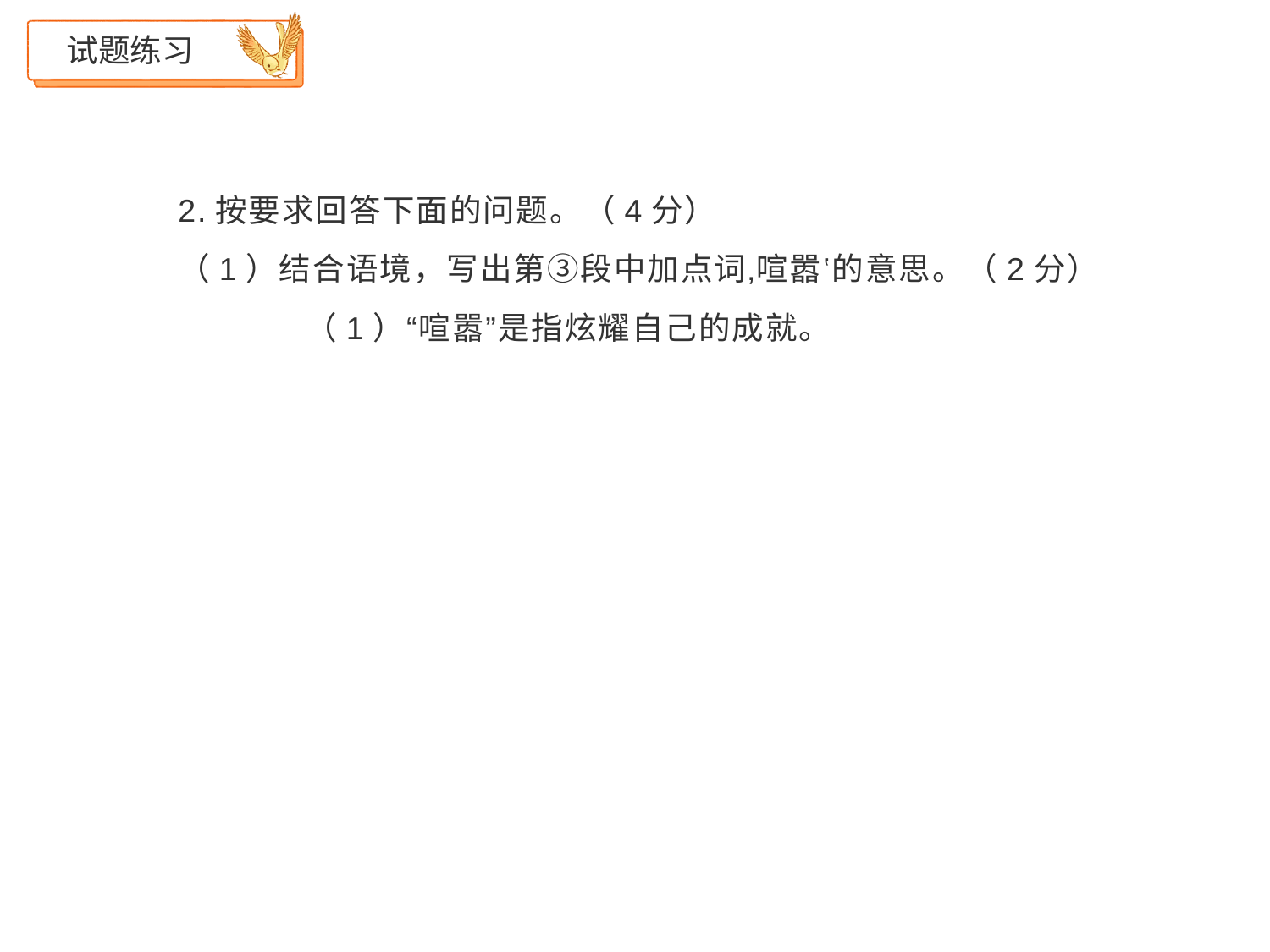

试题练习
2.按要求回答下面的问题。（4分）
（1）结合语境，写出第③段中加点词‚喧嚣‛的意思。（2分）
 	（1）“喧嚣”是指炫耀自己的成就。